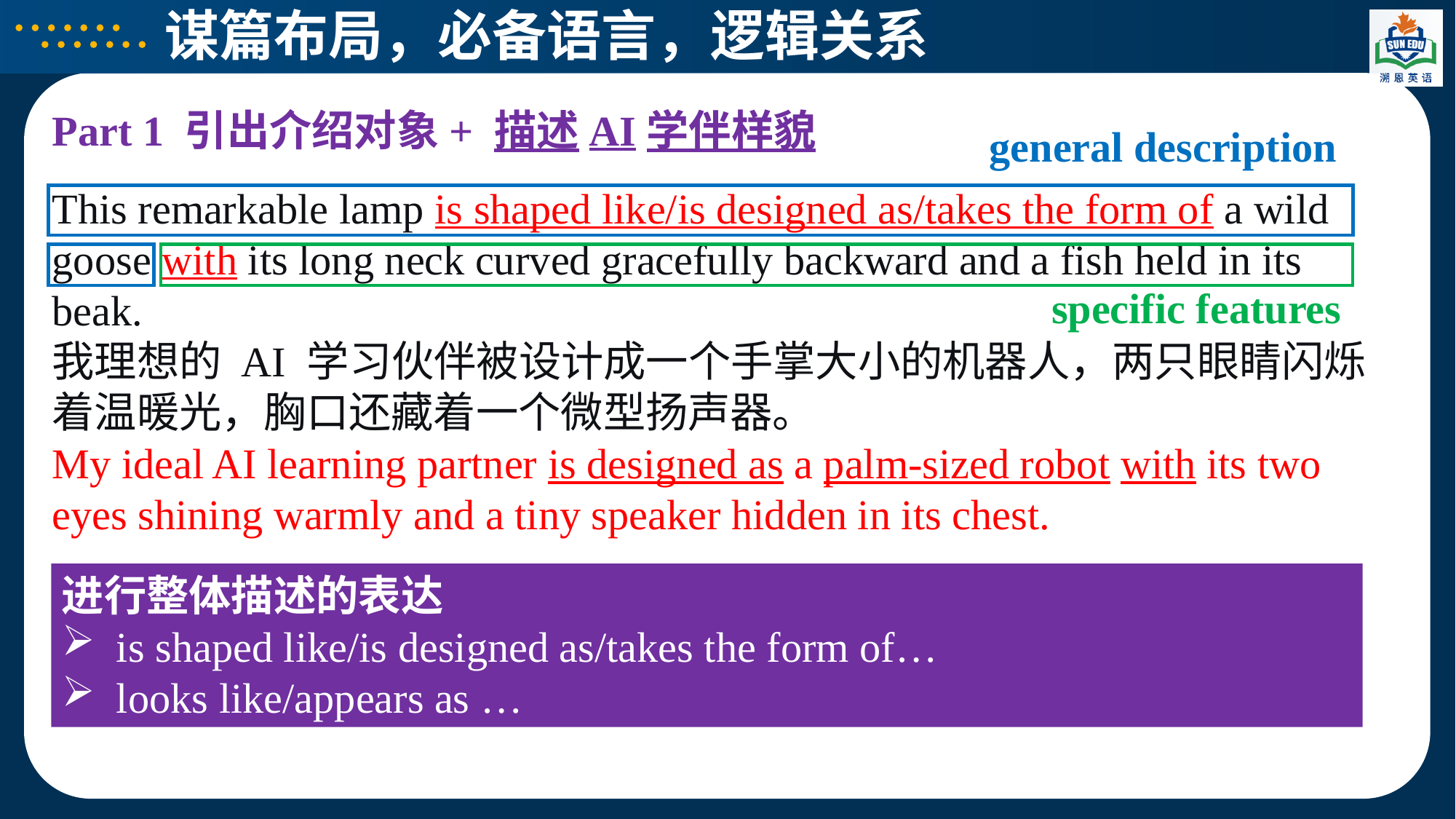

谋篇布局，必备语言，逻辑关系

Part 1 引出介绍对象+ 描述AI学伴样貌
general description
This remarkable lamp is shaped like/is designed as/takes the form of a wild goose with its long neck curved gracefully backward and a fish held in its beak.
我理想的 AI 学习伙伴被设计成一个手掌大小的机器人，两只眼睛闪烁着温暖光，胸口还藏着一个微型扬声器。
My ideal AI learning partner is designed as a palm‑sized robot with its two eyes shining warmly and a tiny speaker hidden in its chest.

specific features
进行整体描述的表达
is shaped like/is designed as/takes the form of…
looks like/appears as …